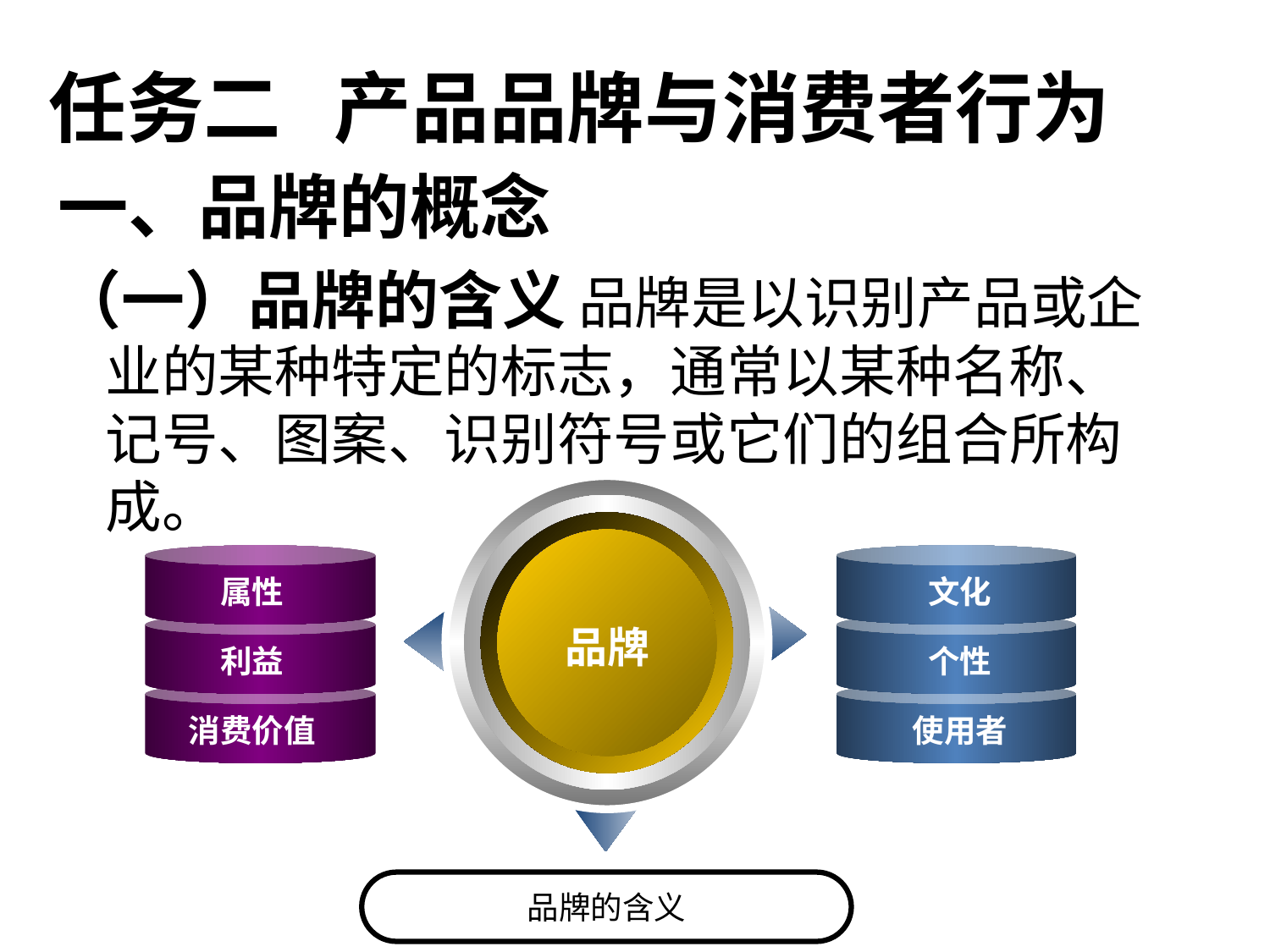

任务二   产品品牌与消费者行为
一、品牌的概念
（一）品牌的含义 品牌是以识别产品或企业的某种特定的标志，通常以某种名称、记号、图案、识别符号或它们的组合所构成。

属性
文化

品牌

利益
个性

消费价值
使用者
品牌的含义